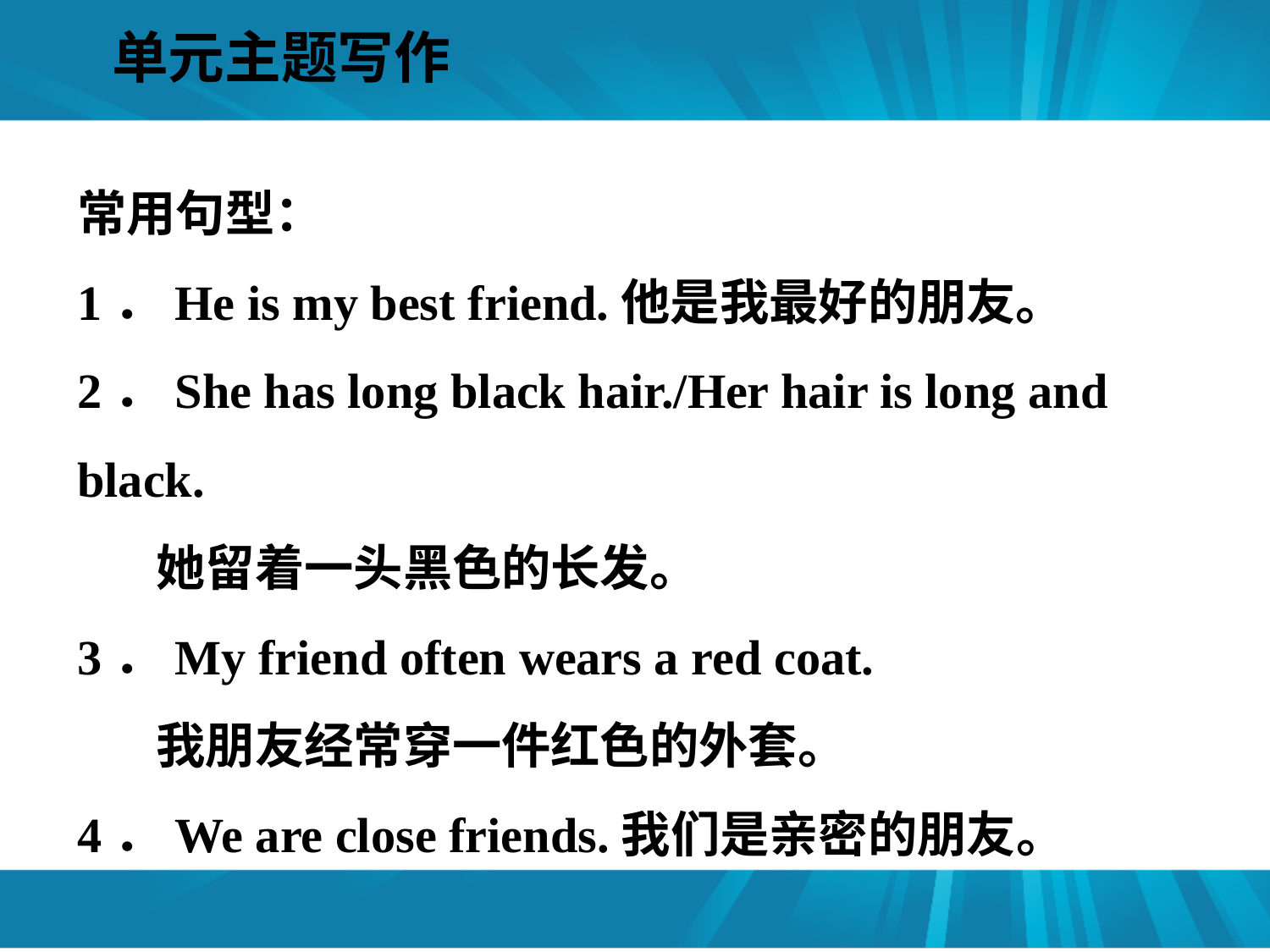

单元主题写作
#
常用句型：
1．He is my best friend.他是我最好的朋友。
2．She has long black hair./Her hair is long and black.
      她留着一头黑色的长发。
3．My friend often wears a red coat.
      我朋友经常穿一件红色的外套。
4．We are close friends.我们是亲密的朋友。